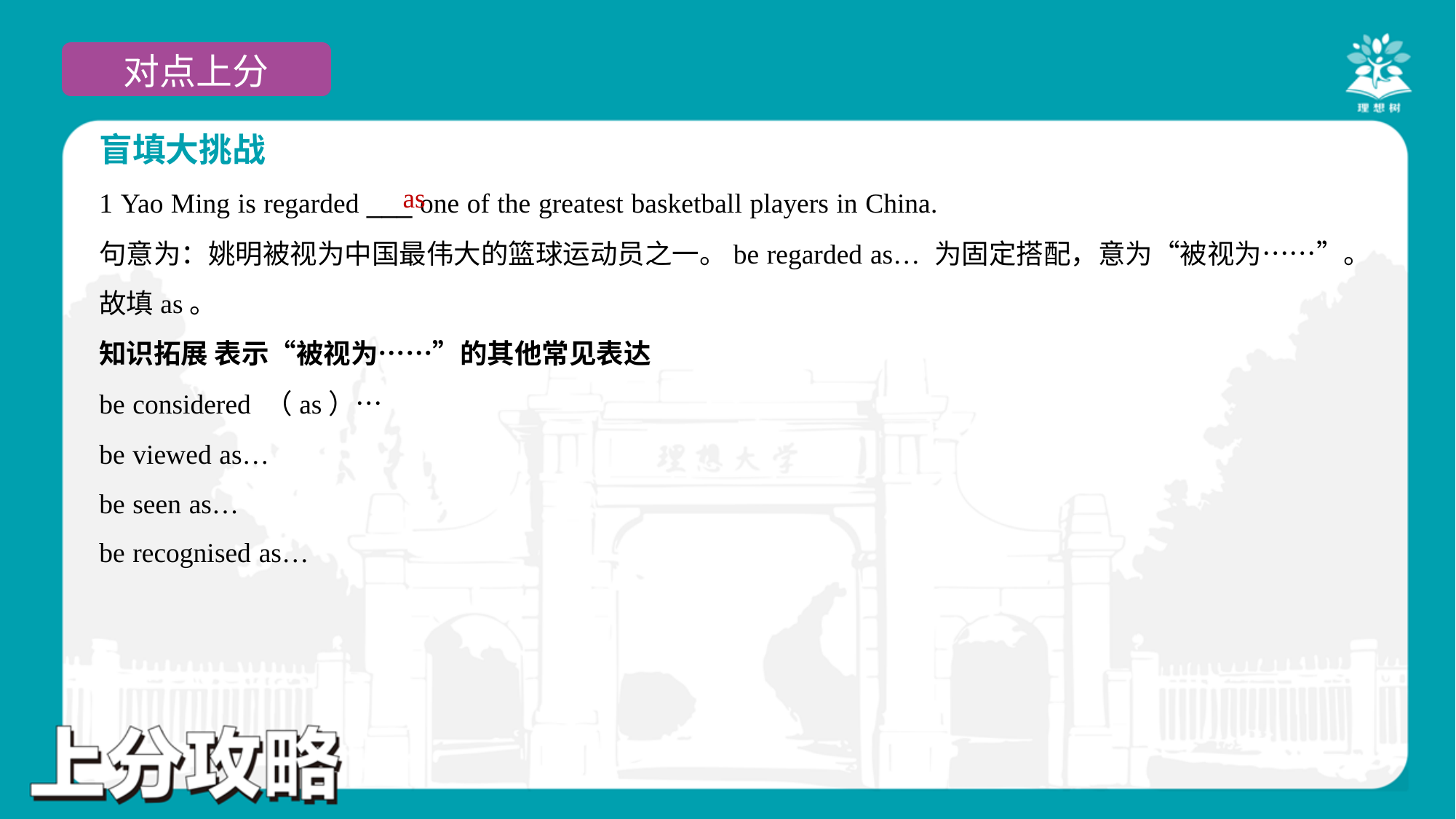

盲填大挑战
as
1 Yao Ming is regarded ___ one of the greatest basketball players in China.
句意为：姚明被视为中国最伟大的篮球运动员之一。be regarded as… 为固定搭配，意为“被视为……”。
故填as。
知识拓展 表示“被视为……”的其他常见表达
be considered （as）…
be viewed as…
be seen as…
be recognised as…